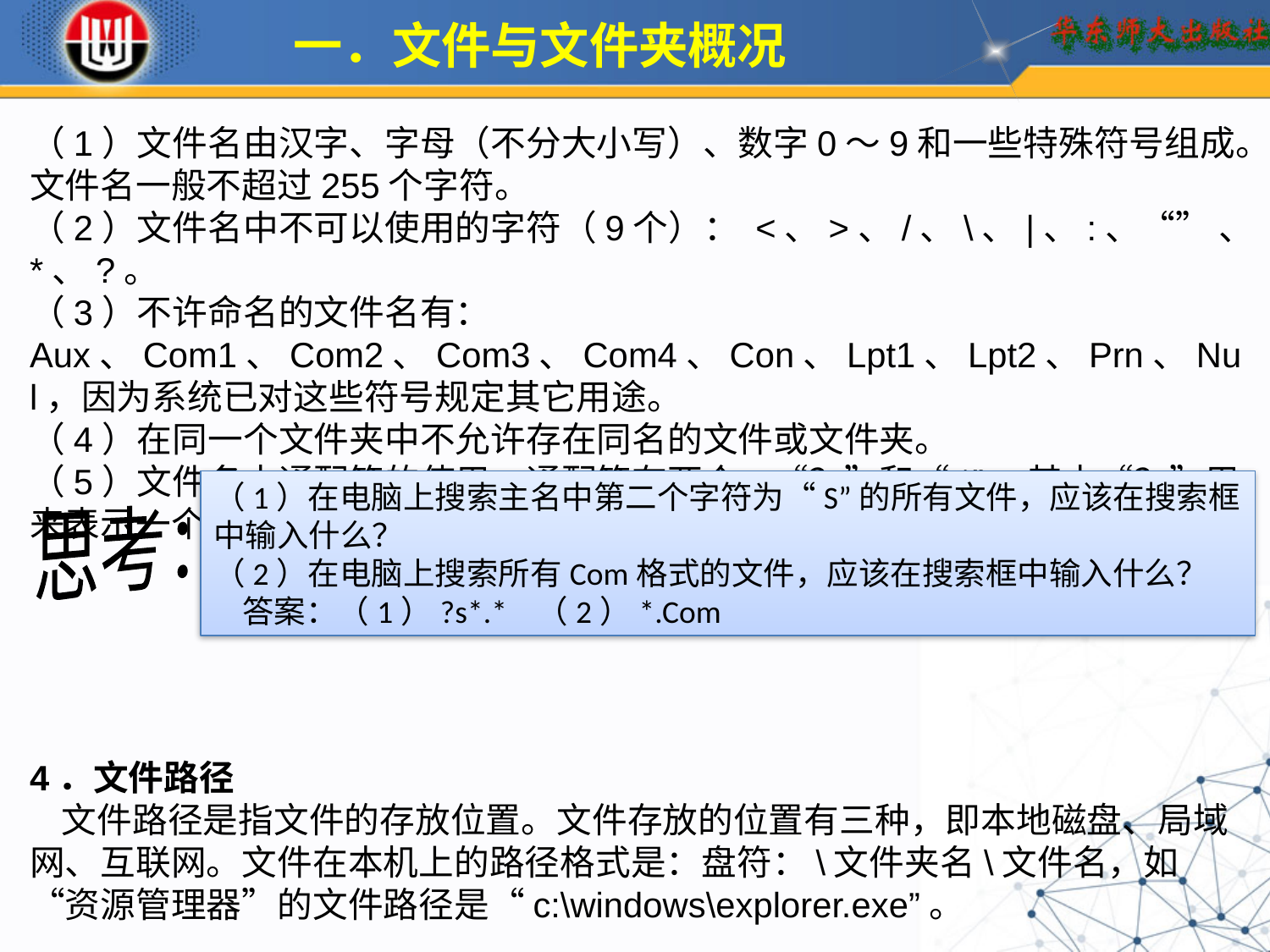

一．文件与文件夹概况
（1）文件名由汉字、字母（不分大小写）、数字0～9和一些特殊符号组成。文件名一般不超过255个字符。
（2）文件名中不可以使用的字符（9个）： <、>、/、\、|、:、“” 、*、?。
（3）不许命名的文件名有：Aux、Com1、Com2、Com3、Com4、Con、Lpt1、Lpt2、Prn、Nul，因为系统已对这些符号规定其它用途。
（4）在同一个文件夹中不允许存在同名的文件或文件夹。
（5）文件名中通配符的使用。通配符有两个：“？”和“*”，其中“？”用来表示一个任意字符，“*”表示任意个字符。

4．文件路径
   文件路径是指文件的存放位置。文件存放的位置有三种，即本地磁盘、局域网、互联网。文件在本机上的路径格式是：盘符：\文件夹名\文件名，如“资源管理器”的文件路径是“c:\windows\explorer.exe”。
（1）在电脑上搜索主名中第二个字符为“S”的所有文件，应该在搜索框中输入什么？
（2）在电脑上搜索所有Com格式的文件，应该在搜索框中输入什么？
   答案：（1）?s*.*   （2）*.Com
思考：